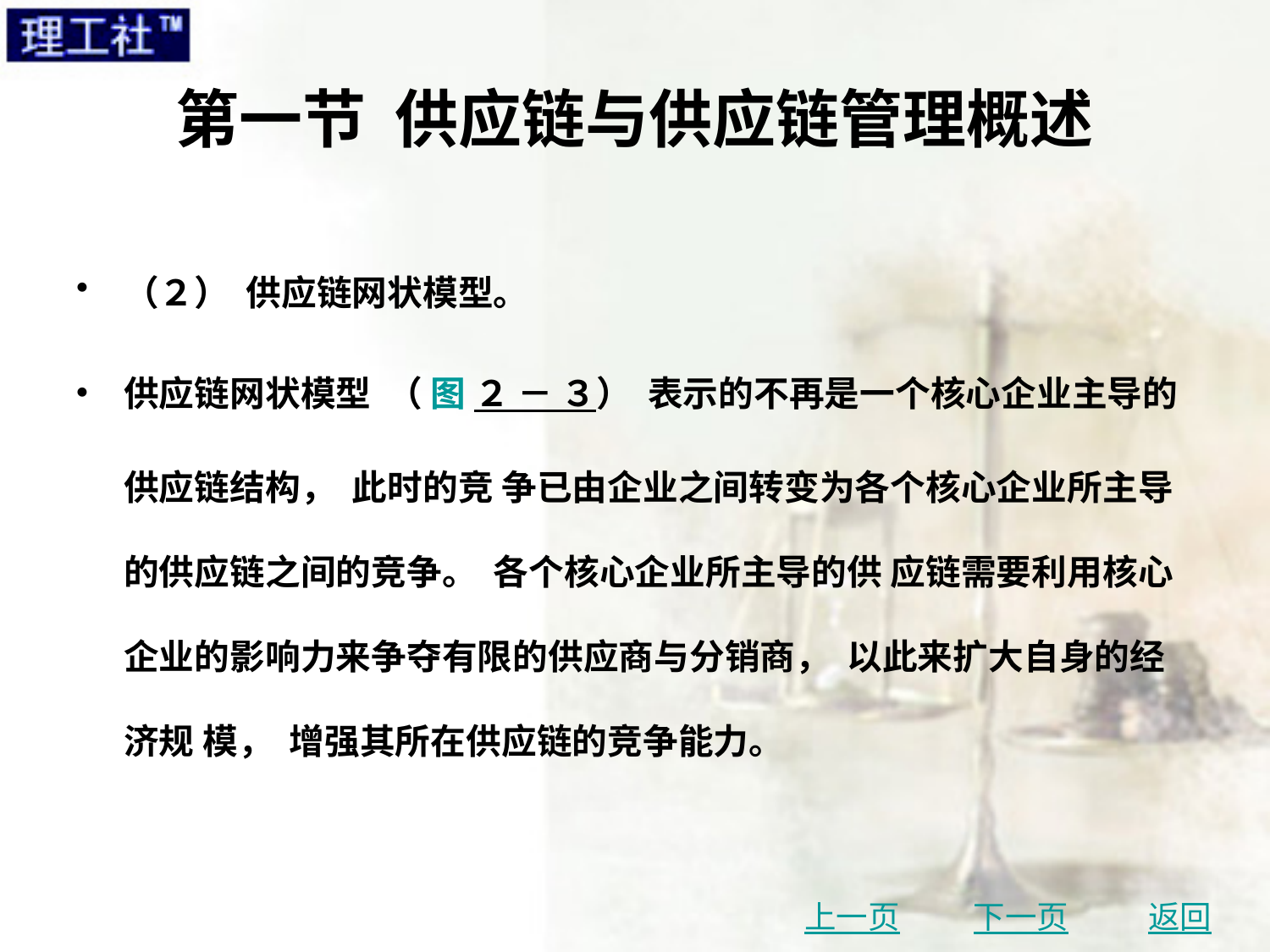

# 第一节  供应链与供应链管理概述
（２）  供应链网状模型。
供应链网状模型  （ 图 ２ － ３）  表示的不再是一个核心企业主导的供应链结构，  此时的竞 争已由企业之间转变为各个核心企业所主导的供应链之间的竞争。  各个核心企业所主导的供 应链需要利用核心企业的影响力来争夺有限的供应商与分销商，  以此来扩大自身的经济规 模，  增强其所在供应链的竞争能力。

上一页
下一页
返回